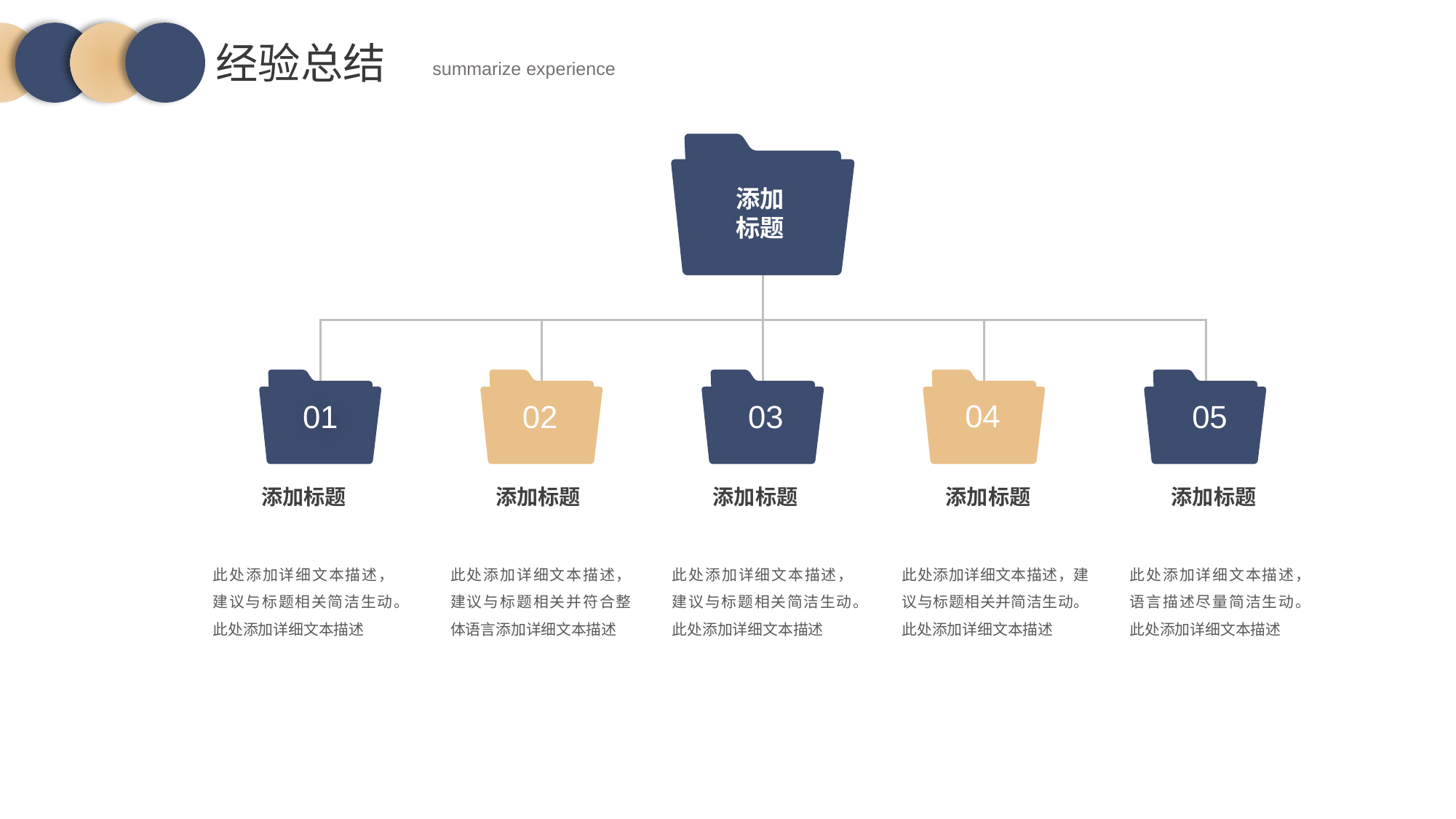

经验总结
summarize experience

添加标题

04
01
02
03
05
添加标题
添加标题
添加标题
添加标题
添加标题
此处添加详细文本描述，建议与标题相关简洁生动。此处添加详细文本描述
此处添加详细文本描述，建议与标题相关并符合整体语言添加详细文本描述
此处添加详细文本描述，建议与标题相关简洁生动。此处添加详细文本描述
此处添加详细文本描述，建议与标题相关并简洁生动。此处添加详细文本描述
此处添加详细文本描述，语言描述尽量简洁生动。此处添加详细文本描述